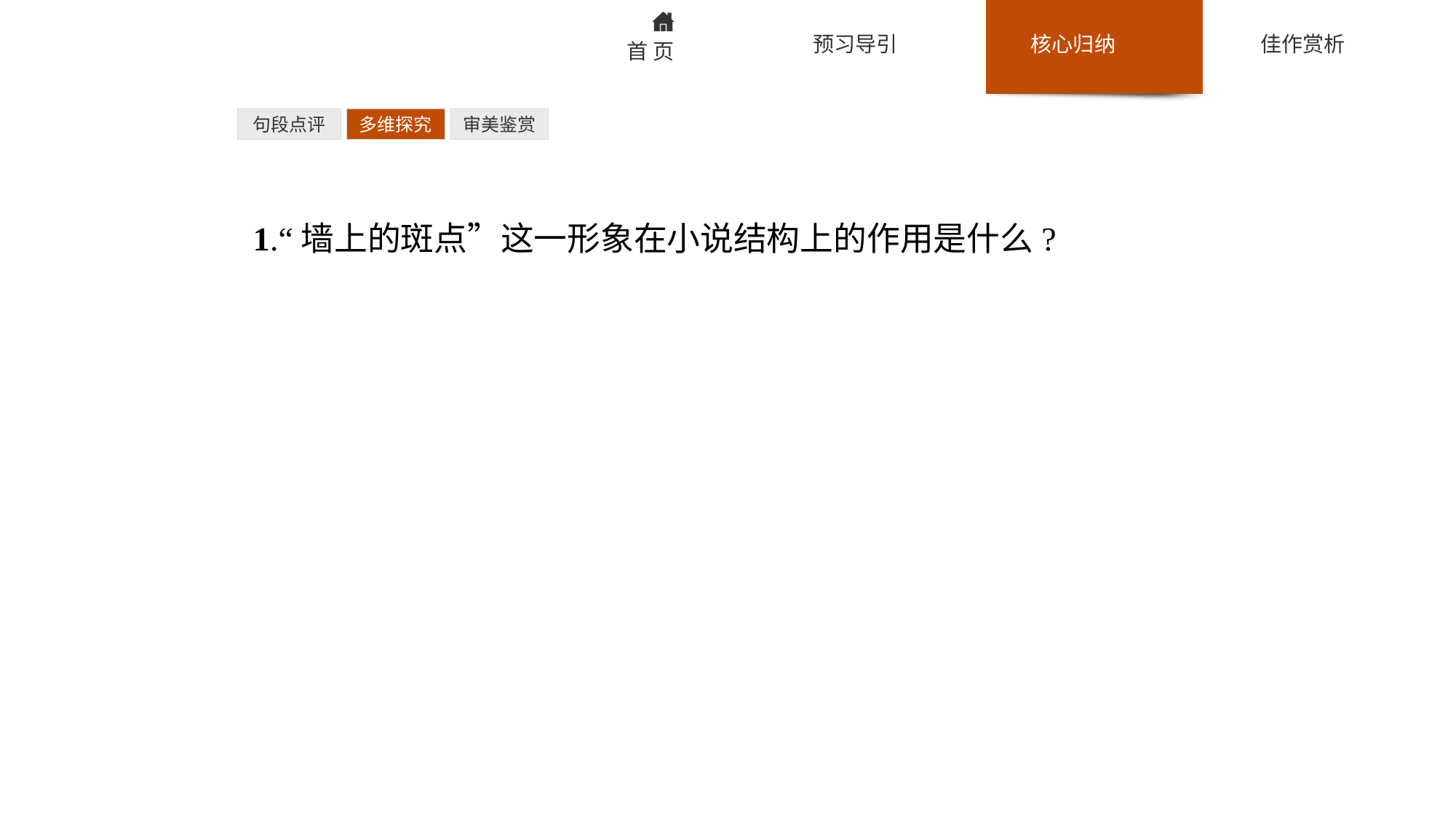

句段点评
多维探究
审美鉴赏

1.“墙上的斑点”这一形象在小说结构上的作用是什么?
提示:以一个支点为轴心向四周辐射,是伍尔芙小说的独特结构形式。在课文中,“墙上的斑点”是一个象征性意象,代表着现象世界。在结构上它是作者进入心理世界的一个跳板或者支点。也就是说,作品中的人物是从墙上的那个斑点出发而产生出许多联想的;而每一段的联想又都是以这个斑点作为支点而生发开去的。从支点出发,引出思绪,再返回支点,再引出思绪……如此循环往复,表现出了人物散漫无序的意识活动。
这种以“斑点”为中心的纷繁的意识活动形成了一种立体的辐射结构,正如有的学者所说,好似一朵有若干片花瓣围绕着花蕊盛开的鲜花。整个叙述貌似散漫无羁,实则结构对称、构思严谨。